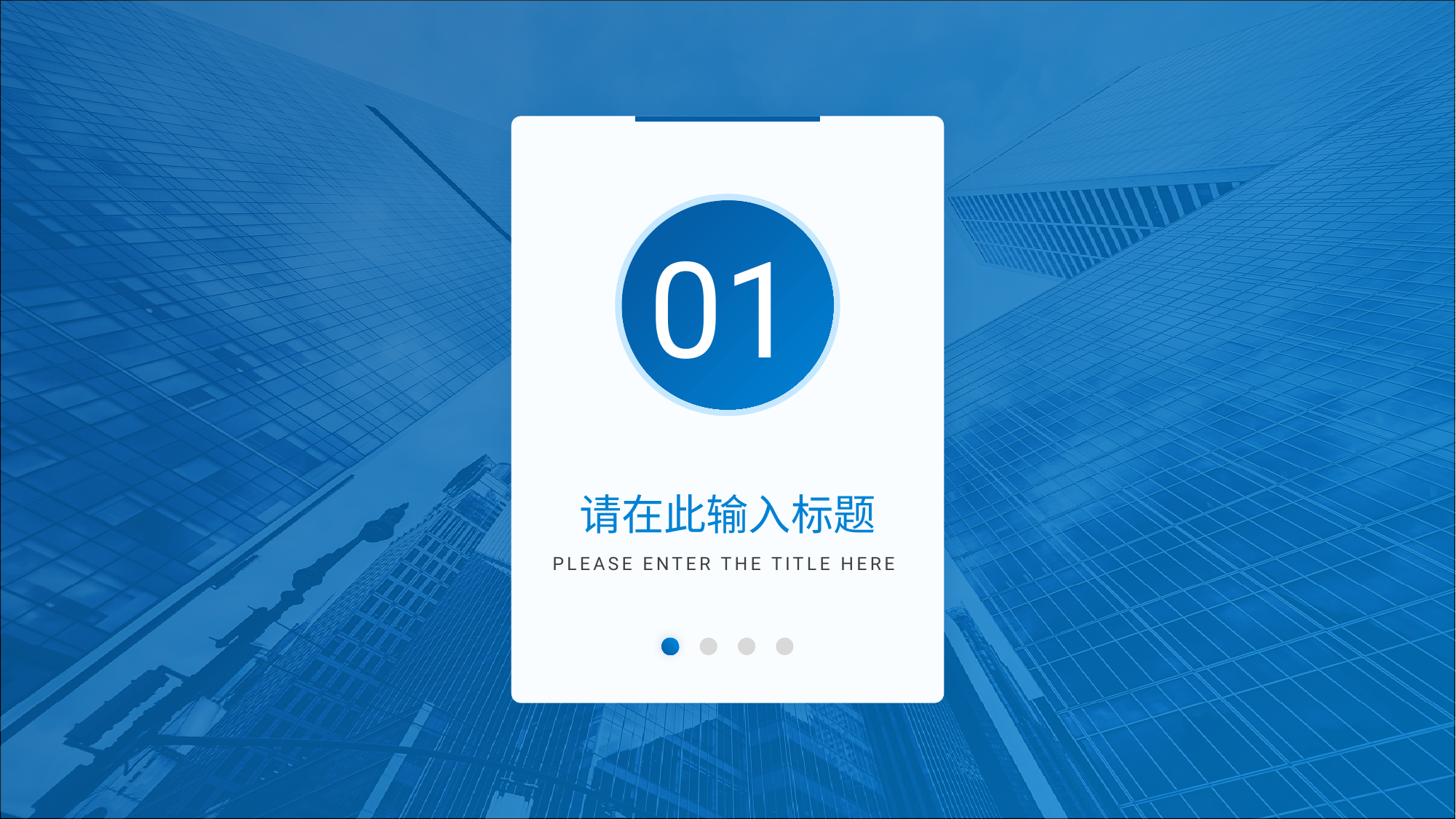

01
请在此输入标题
PLEASE ENTER THE TITLE HERE